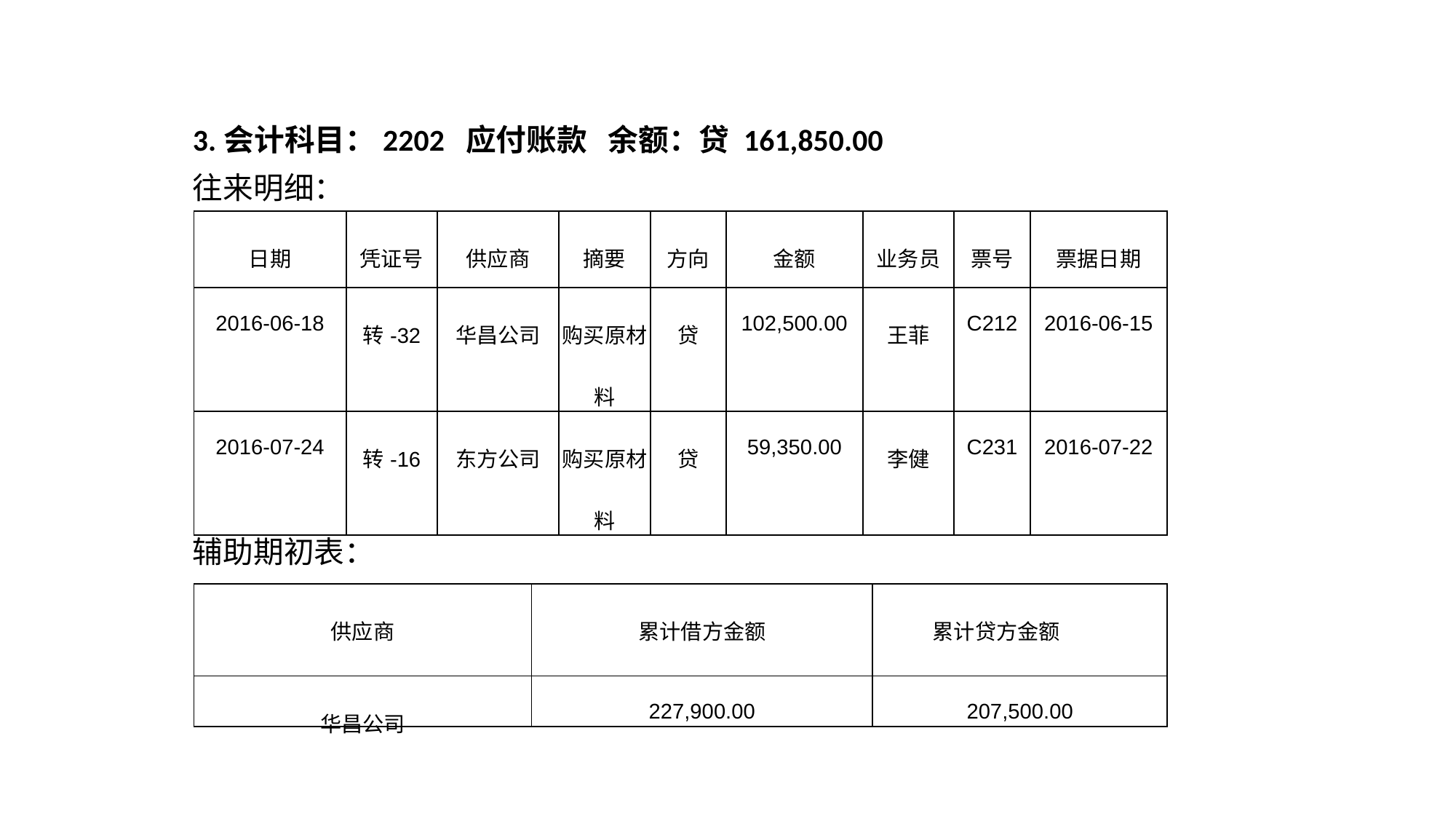

3.会计科目：2202  应付账款   余额：贷 161,850.00
往来明细：
| 日期 | 凭证号 | 供应商 | 摘要 | 方向 | 金额 | 业务员 | 票号 | 票据日期 |
| --- | --- | --- | --- | --- | --- | --- | --- | --- |
| 2016-06-18 | 转-32 | 华昌公司 | 购买原材料 | 贷 | 102,500.00 | 王菲 | C212 | 2016-06-15 |
| 2016-07-24 | 转-16 | 东方公司 | 购买原材料 | 贷 | 59,350.00 | 李健 | C231 | 2016-07-22 |
辅助期初表：
| 供应商 | 累计借方金额 | 累计贷方金额 |
| --- | --- | --- |
| 华昌公司 | 227,900.00 | 207,500.00 |